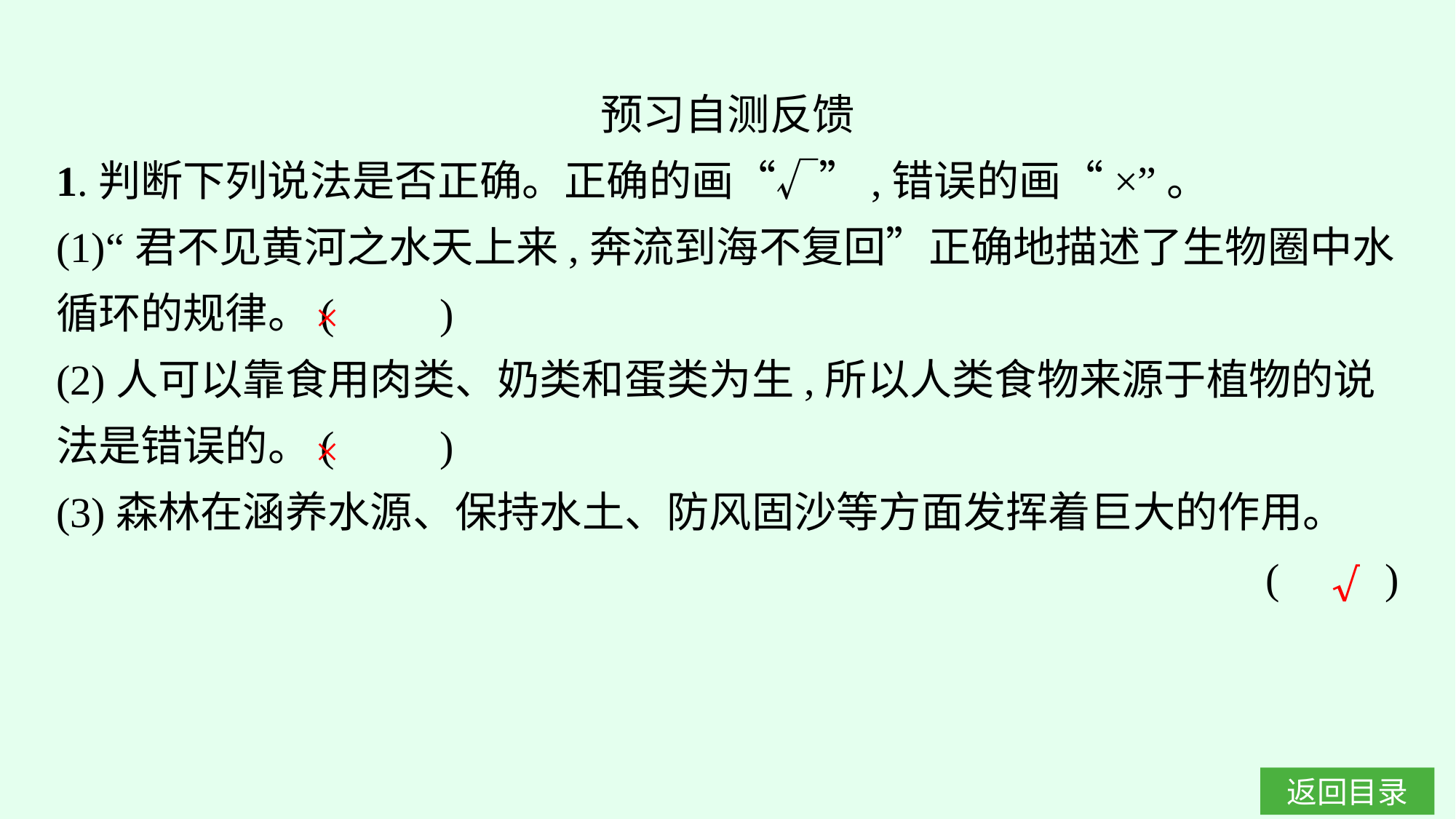

预习自测反馈
1.判断下列说法是否正确。正确的画“√”,错误的画“×”。
(1)“君不见黄河之水天上来,奔流到海不复回”正确地描述了生物圈中水循环的规律。(　　)
(2)人可以靠食用肉类、奶类和蛋类为生,所以人类食物来源于植物的说法是错误的。(　　)
(3)森林在涵养水源、保持水土、防风固沙等方面发挥着巨大的作用。
(　　)
×
×
√